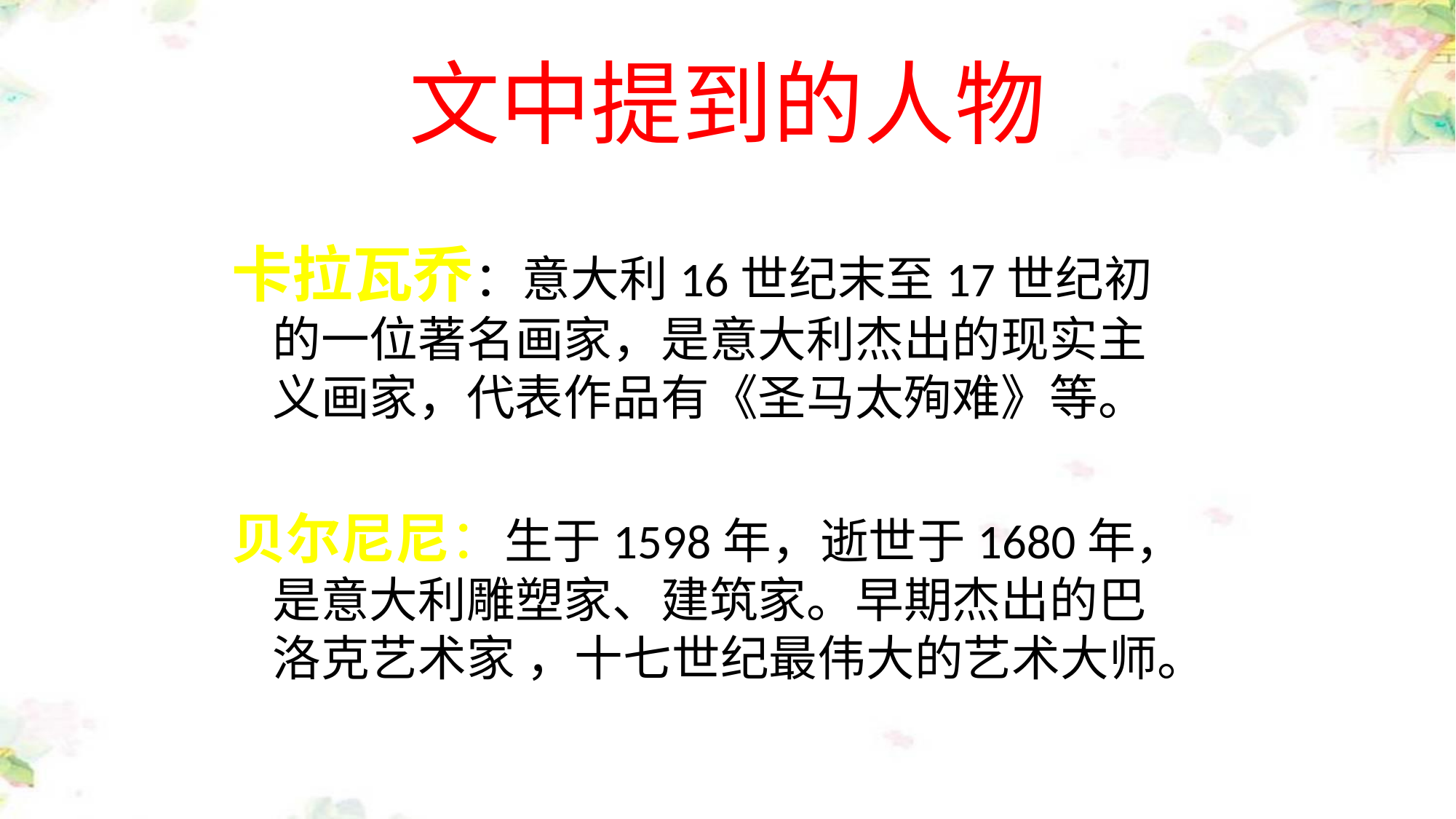

# 文中提到的人物

卡拉瓦乔：意大利16世纪末至17世纪初的一位著名画家，是意大利杰出的现实主义画家，代表作品有《圣马太殉难》等。

贝尔尼尼：生于1598年，逝世于1680年，是意大利雕塑家、建筑家。早期杰出的巴洛克艺术家 ，十七世纪最伟大的艺术大师。